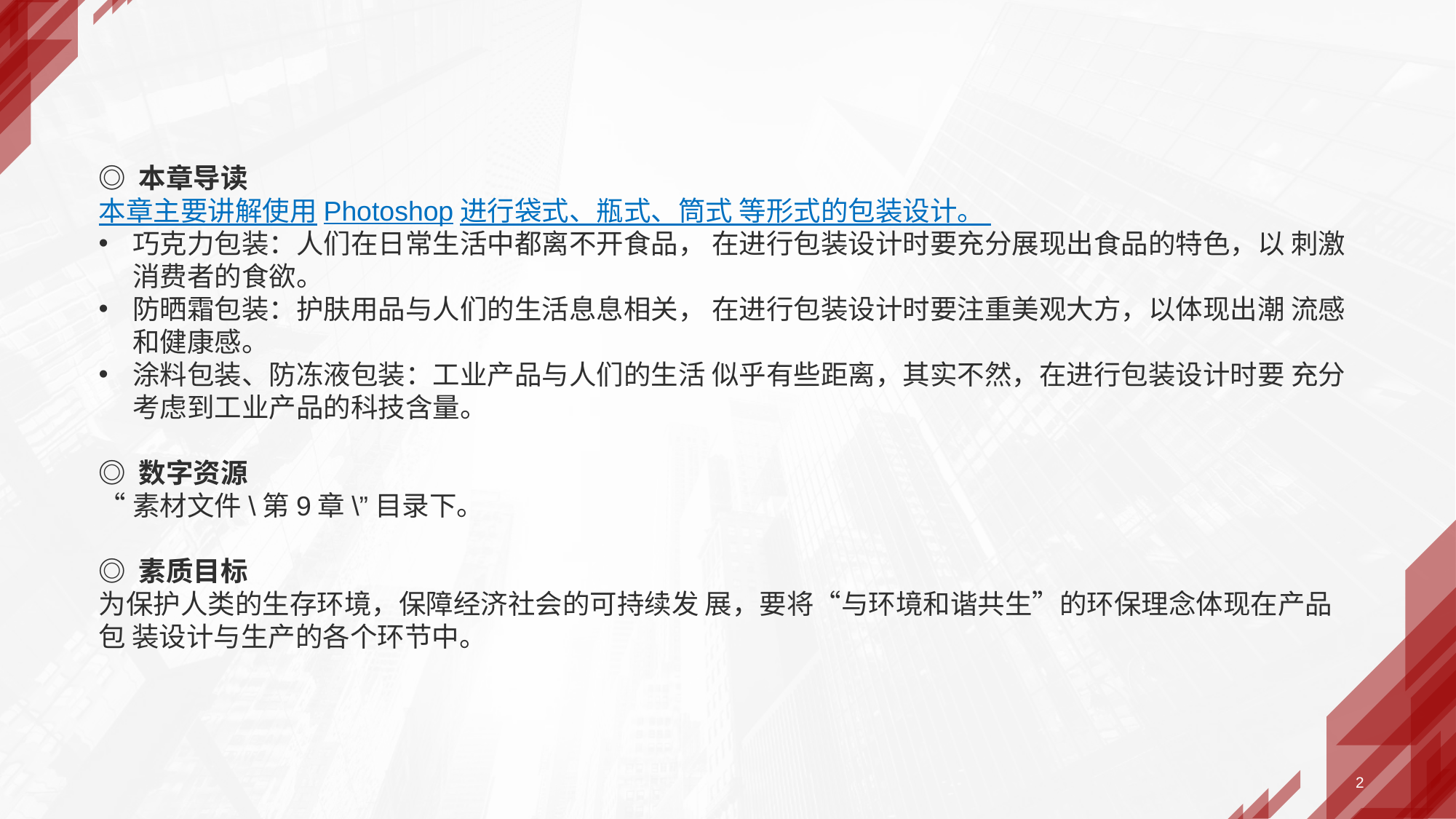

◎ 本章导读
本章主要讲解使用Photoshop进行袋式、瓶式、筒式 等形式的包装设计。
巧克力包装：人们在日常生活中都离不开食品， 在进行包装设计时要充分展现出食品的特色，以 刺激消费者的食欲。
防晒霜包装：护肤用品与人们的生活息息相关， 在进行包装设计时要注重美观大方，以体现出潮 流感和健康感。
涂料包装、防冻液包装：工业产品与人们的生活 似乎有些距离，其实不然，在进行包装设计时要 充分考虑到工业产品的科技含量。

◎ 数字资源
“素材文件\第9章\”目录下。

◎ 素质目标
为保护人类的生存环境，保障经济社会的可持续发 展，要将“与环境和谐共生”的环保理念体现在产品包 装设计与生产的各个环节中。
2